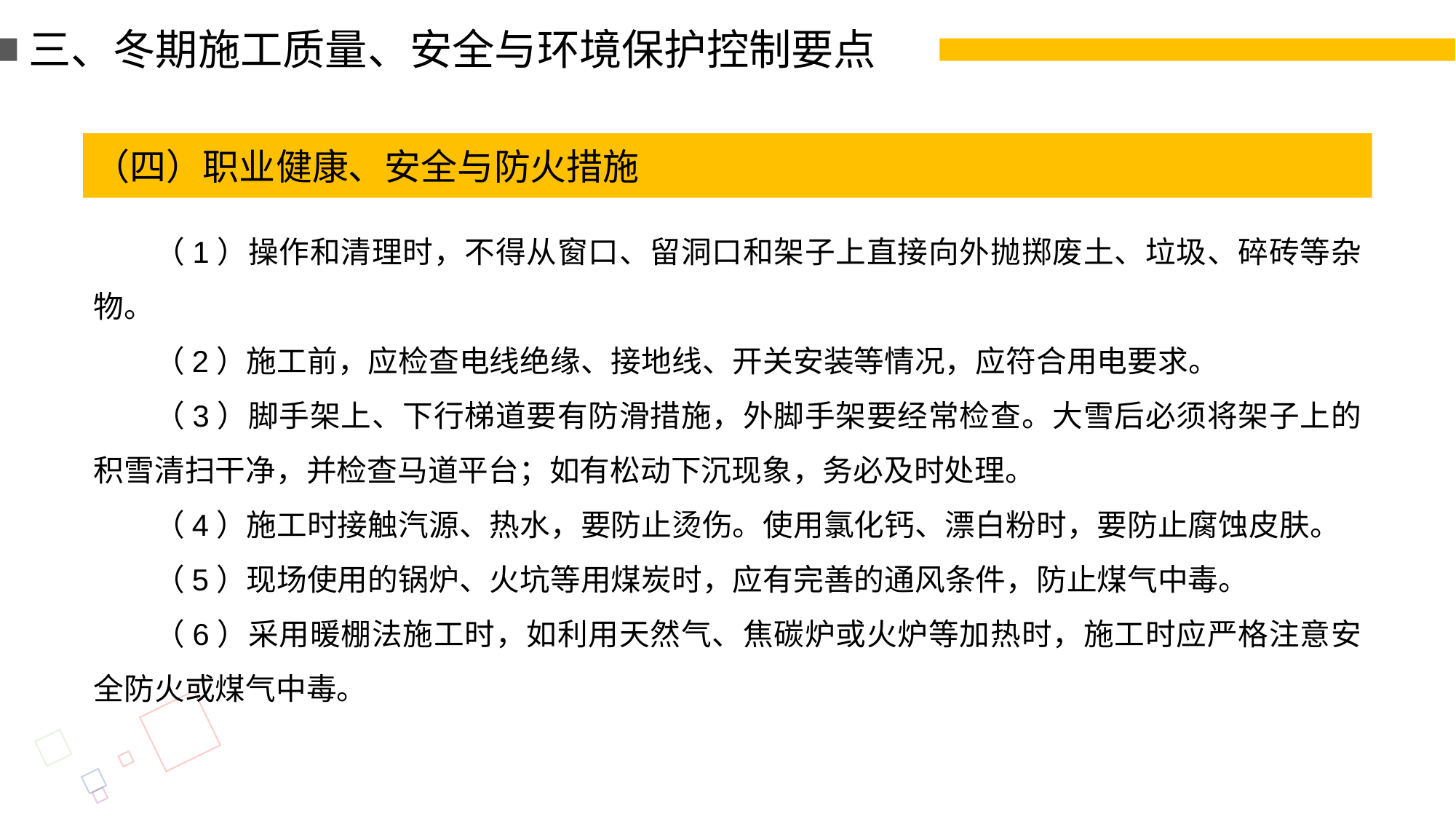

三、冬期施工质量、安全与环境保护控制要点
（四）职业健康、安全与防火措施
（1）操作和清理时，不得从窗口、留洞口和架子上直接向外抛掷废土、垃圾、碎砖等杂物。
（2）施工前，应检查电线绝缘、接地线、开关安装等情况，应符合用电要求。
（3）脚手架上、下行梯道要有防滑措施，外脚手架要经常检查。大雪后必须将架子上的积雪清扫干净，并检查马道平台；如有松动下沉现象，务必及时处理。
（4）施工时接触汽源、热水，要防止烫伤。使用氯化钙、漂白粉时，要防止腐蚀皮肤。
（5）现场使用的锅炉、火坑等用煤炭时，应有完善的通风条件，防止煤气中毒。
（6）采用暖棚法施工时，如利用天然气、焦碳炉或火炉等加热时，施工时应严格注意安全防火或煤气中毒。